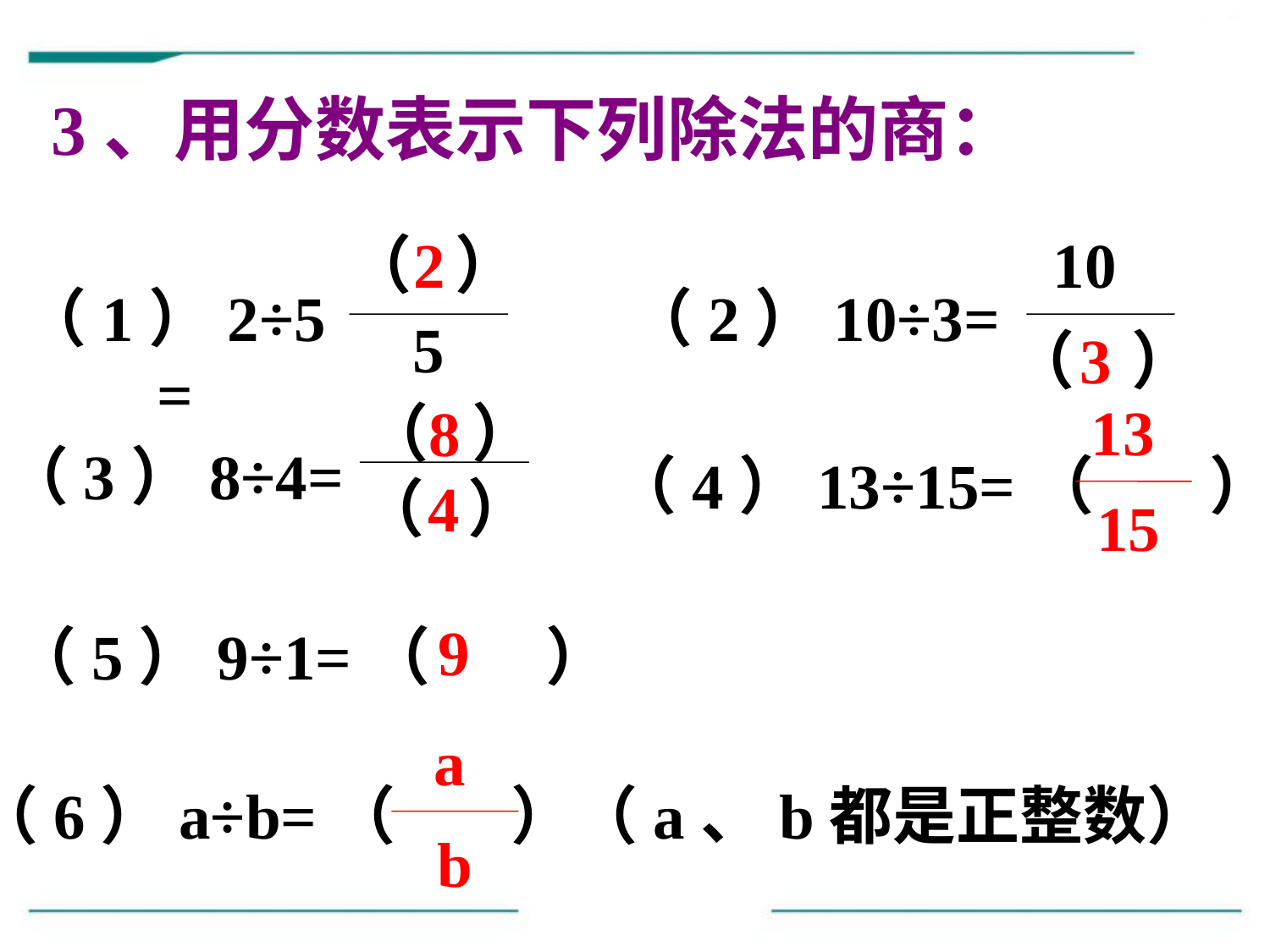

3、用分数表示下列除法的商：
（   ）
2
10
（1）2÷5=
（2）10÷3=
  5

   （    ）

3
13
15

  （   ）
8
（3）8÷4=
（4）13÷15=（        ）
  （   ）
4

9
 （5）9÷1=（        ）
a

b
（6）a÷b=（        ）（a、b都是正整数）